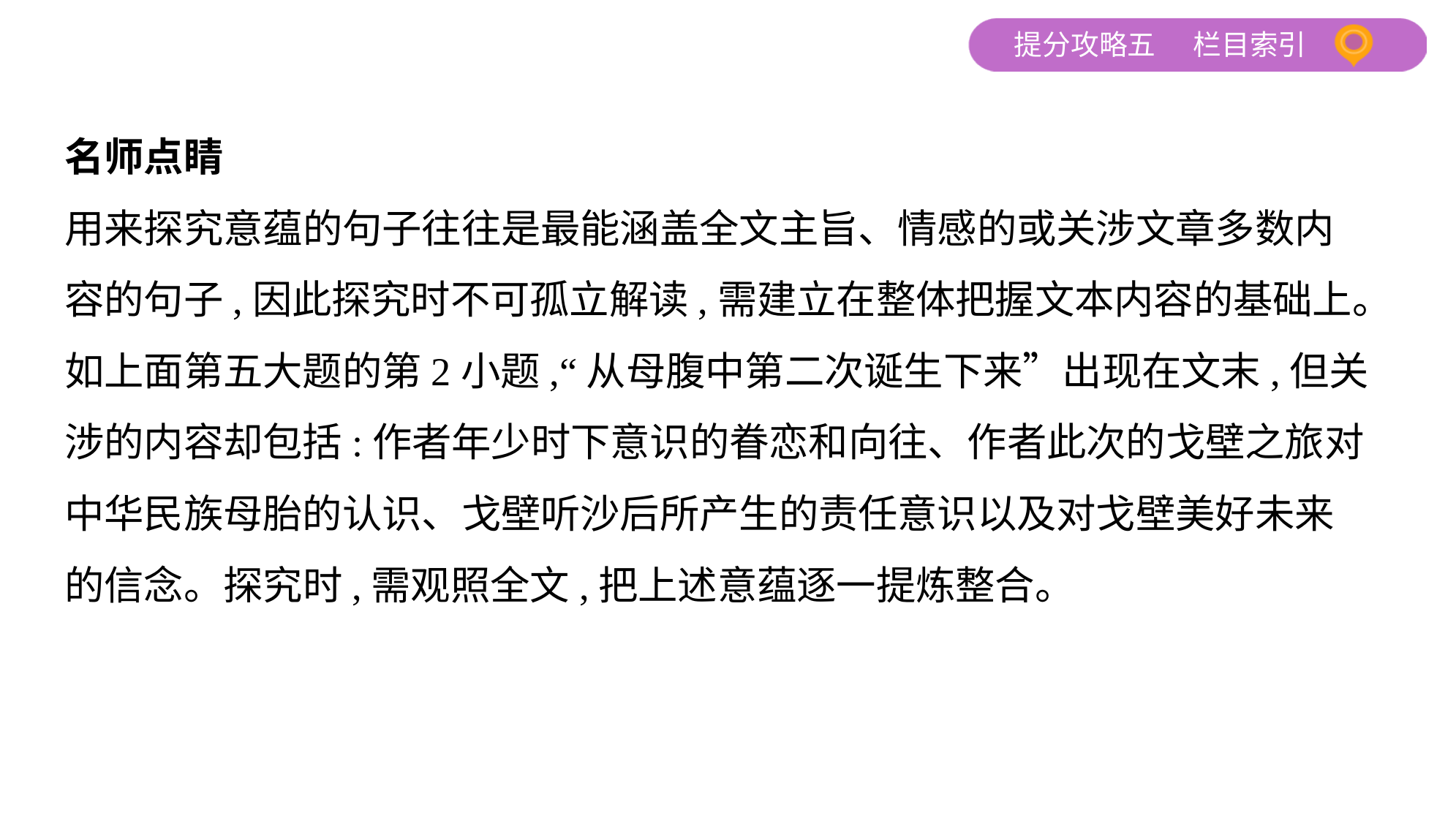

名师点睛
用来探究意蕴的句子往往是最能涵盖全文主旨、情感的或关涉文章多数内
容的句子,因此探究时不可孤立解读,需建立在整体把握文本内容的基础上。
如上面第五大题的第2小题,“从母腹中第二次诞生下来”出现在文末,但关
涉的内容却包括:作者年少时下意识的眷恋和向往、作者此次的戈壁之旅对
中华民族母胎的认识、戈壁听沙后所产生的责任意识以及对戈壁美好未来
的信念。探究时,需观照全文,把上述意蕴逐一提炼整合。